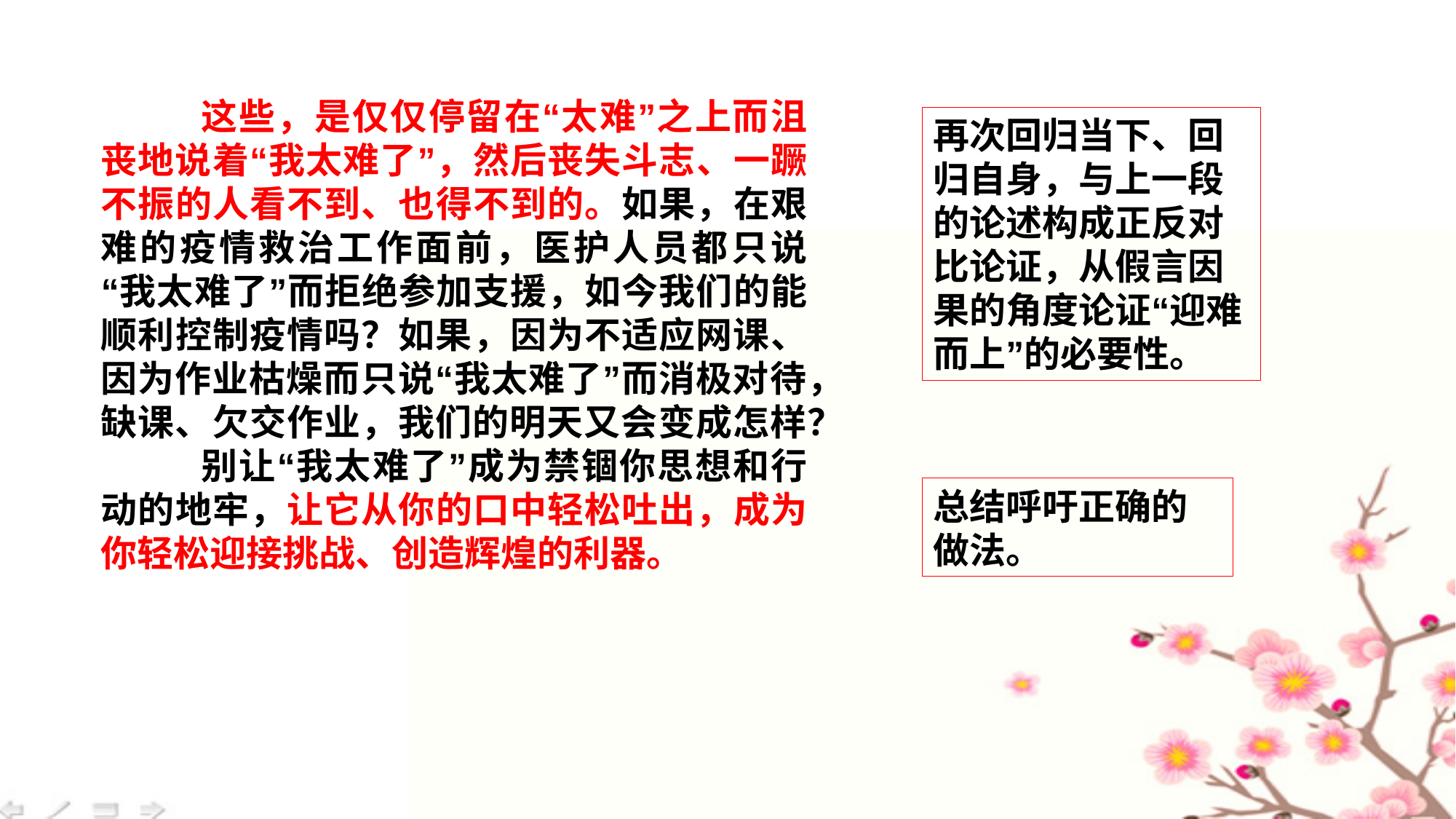

这些，是仅仅停留在“太难”之上而沮丧地说着“我太难了”，然后丧失斗志、一蹶不振的人看不到、也得不到的。如果，在艰难的疫情救治工作面前，医护人员都只说“我太难了”而拒绝参加支援，如今我们的能顺利控制疫情吗？如果，因为不适应网课、因为作业枯燥而只说“我太难了”而消极对待，缺课、欠交作业，我们的明天又会变成怎样？
     别让“我太难了”成为禁锢你思想和行动的地牢，让它从你的口中轻松吐出，成为你轻松迎接挑战、创造辉煌的利器。
再次回归当下、回归自身，与上一段的论述构成正反对比论证，从假言因果的角度论证“迎难而上”的必要性。
总结呼吁正确的做法。